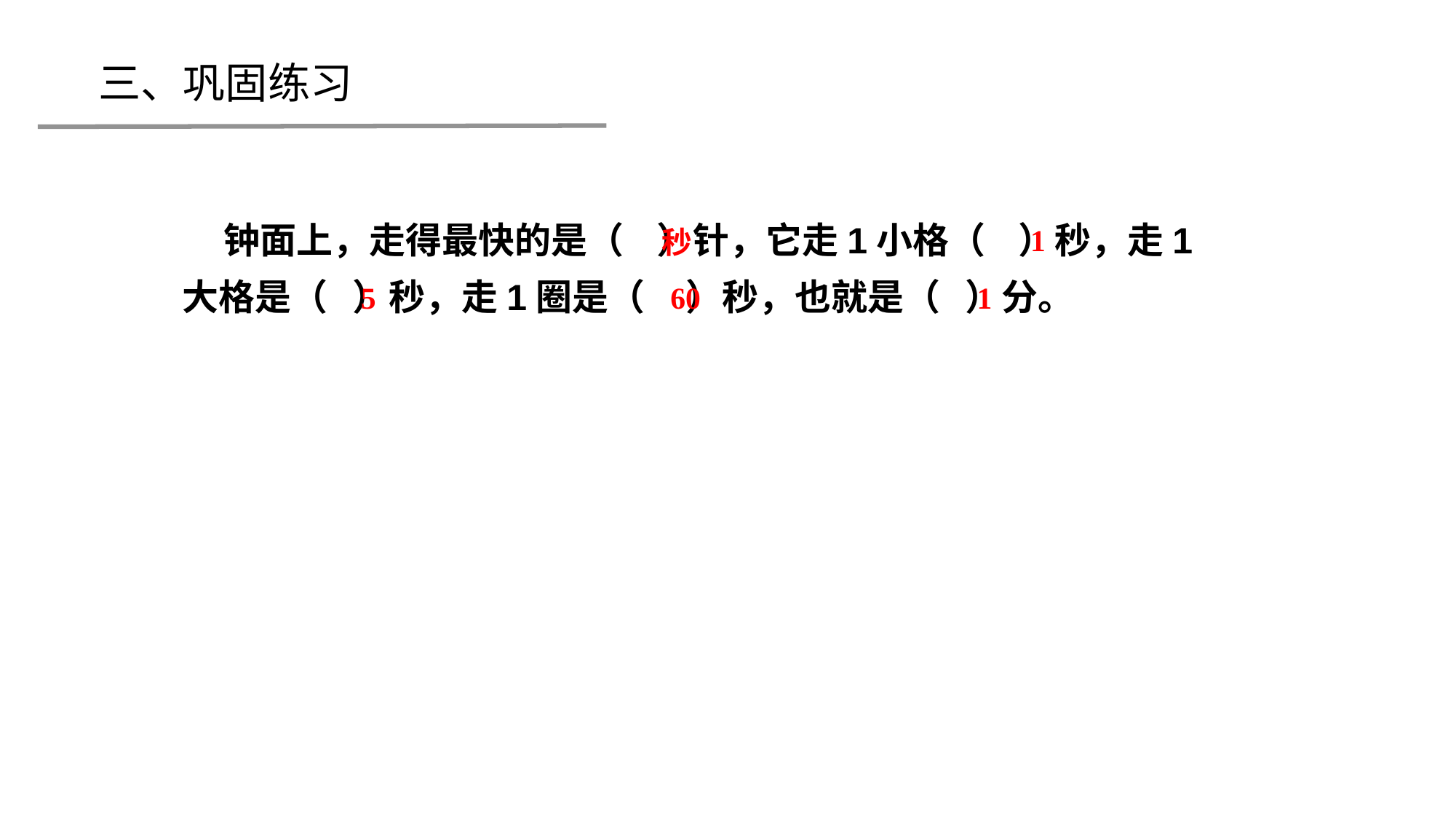

三、巩固练习
    钟面上，走得最快的是（    ）针，它走1小格（    ）秒，走1大格是（   ）秒，走1圈是（     ）秒，也就是（   ）分。
1
秒
5
60
1